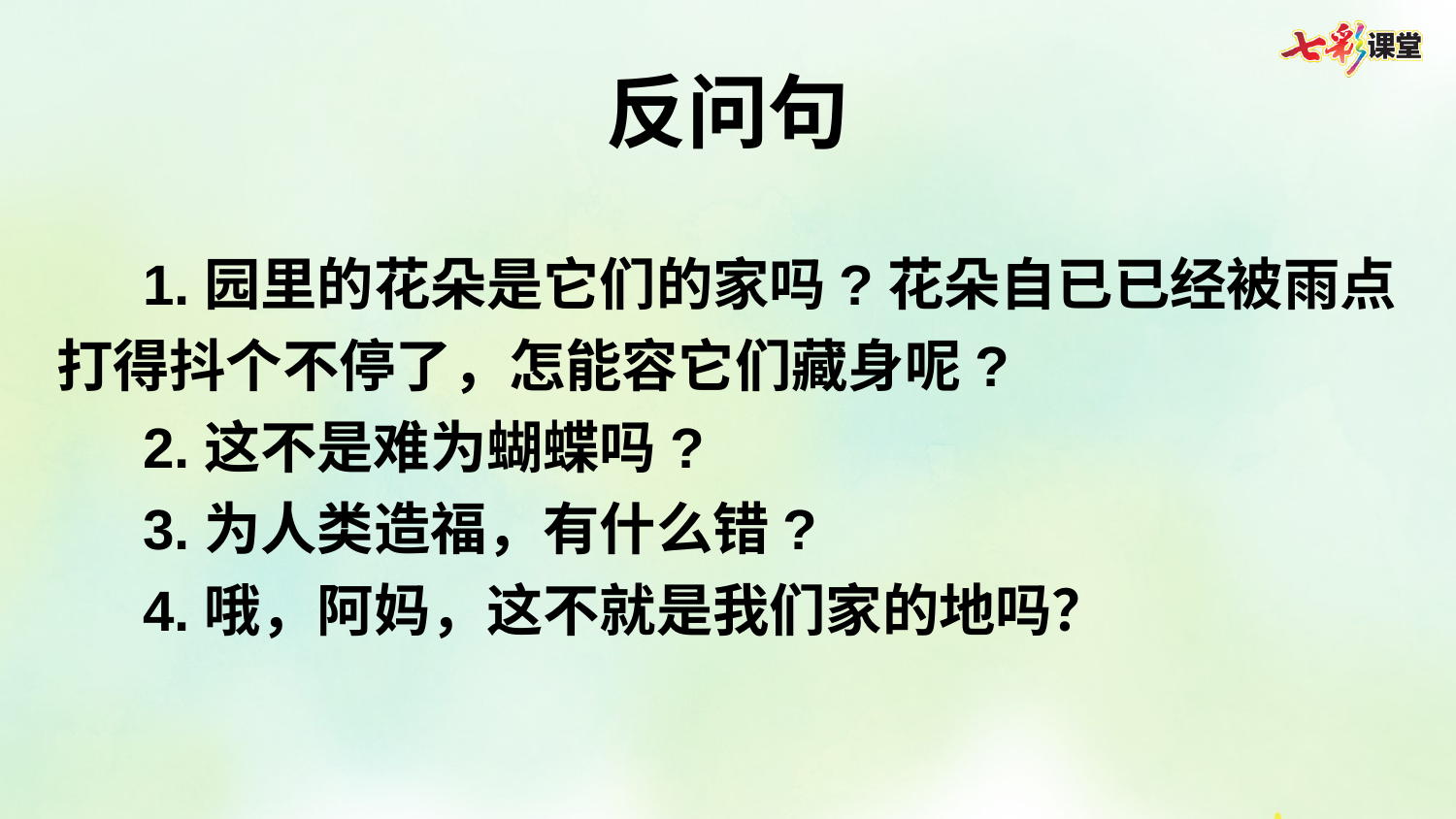

反问句
1.园里的花朵是它们的家吗?花朵自已已经被雨点打得抖个不停了，怎能容它们藏身呢?
2.这不是难为蝴蝶吗?
3.为人类造福，有什么错?
4.哦，阿妈，这不就是我们家的地吗？